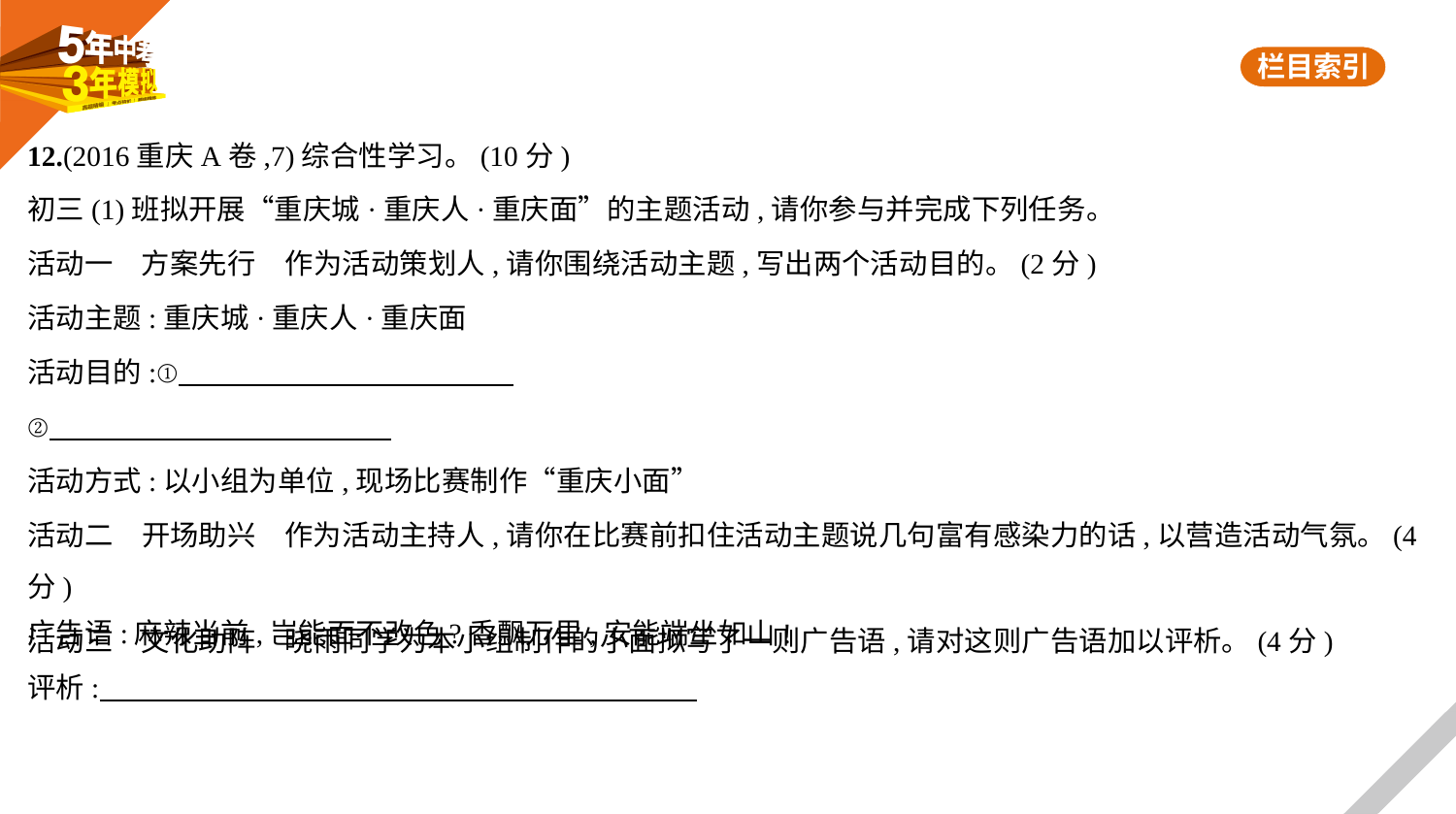

12.(2016重庆A卷,7)综合性学习。(10分)
初三(1)班拟开展“重庆城·重庆人·重庆面”的主题活动,请你参与并完成下列任务。
活动一　方案先行　作为活动策划人,请你围绕活动主题,写出两个活动目的。(2分)
活动主题:重庆城·重庆人·重庆面
活动目的:①
②
活动方式:以小组为单位,现场比赛制作“重庆小面”
活动二　开场助兴　作为活动主持人,请你在比赛前扣住活动主题说几句富有感染力的话,以营造活动气氛。(4分)
活动三　文化助阵　晓雨同学为本小组制作的小面拟写了一则广告语,请对这则广告语加以评析。(4分)
广告语:麻辣当前,岂能面不改色?香飘万里,安能端坐如山!
评析: